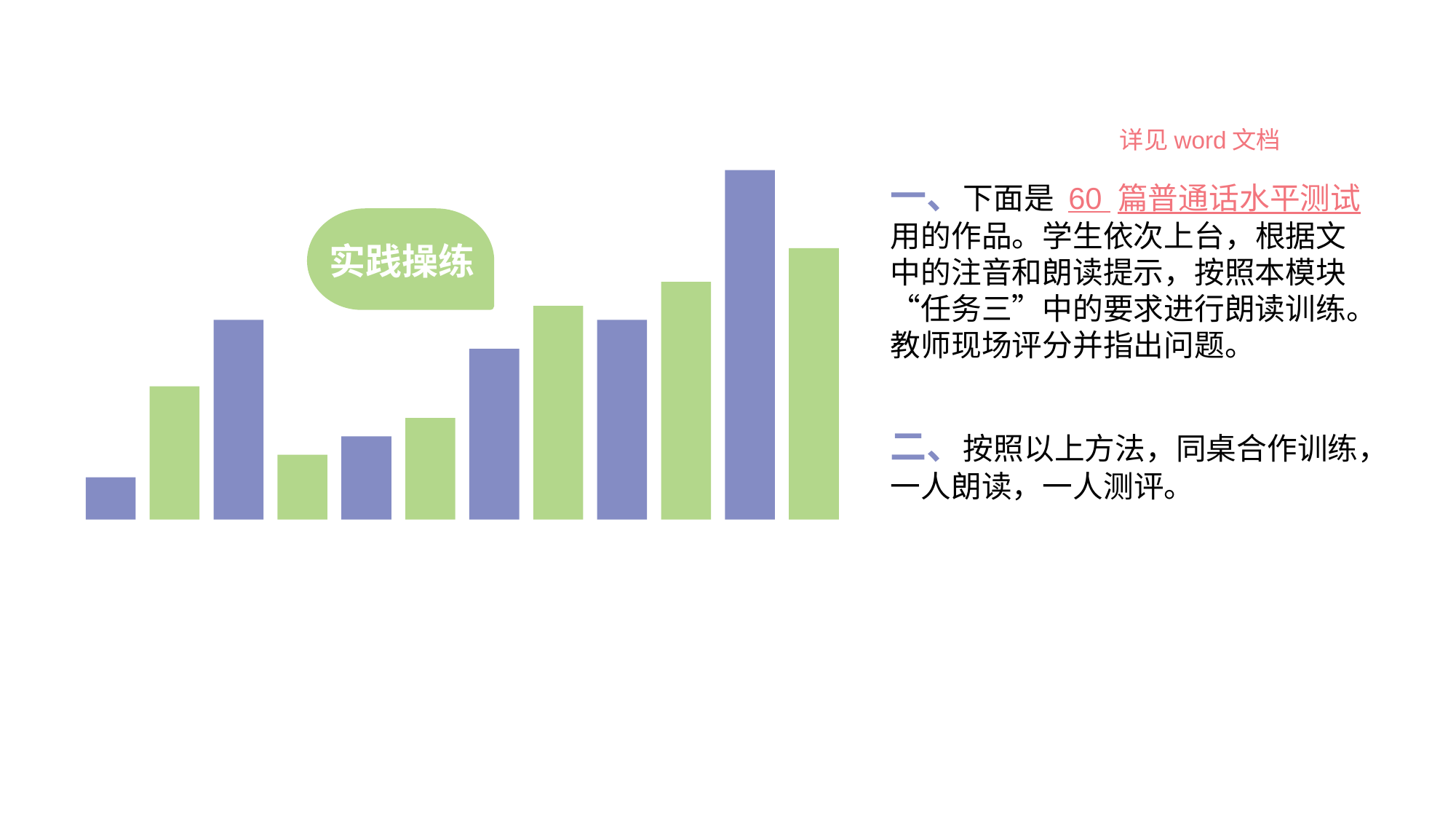

详见word文档
一、下面是 60 篇普通话水平测试用的作品。学生依次上台，根据文中的注音和朗读提示，按照本模块“任务三”中的要求进行朗读训练。教师现场评分并指出问题。
二、按照以上方法，同桌合作训练，一人朗读，一人测评。

实践操练